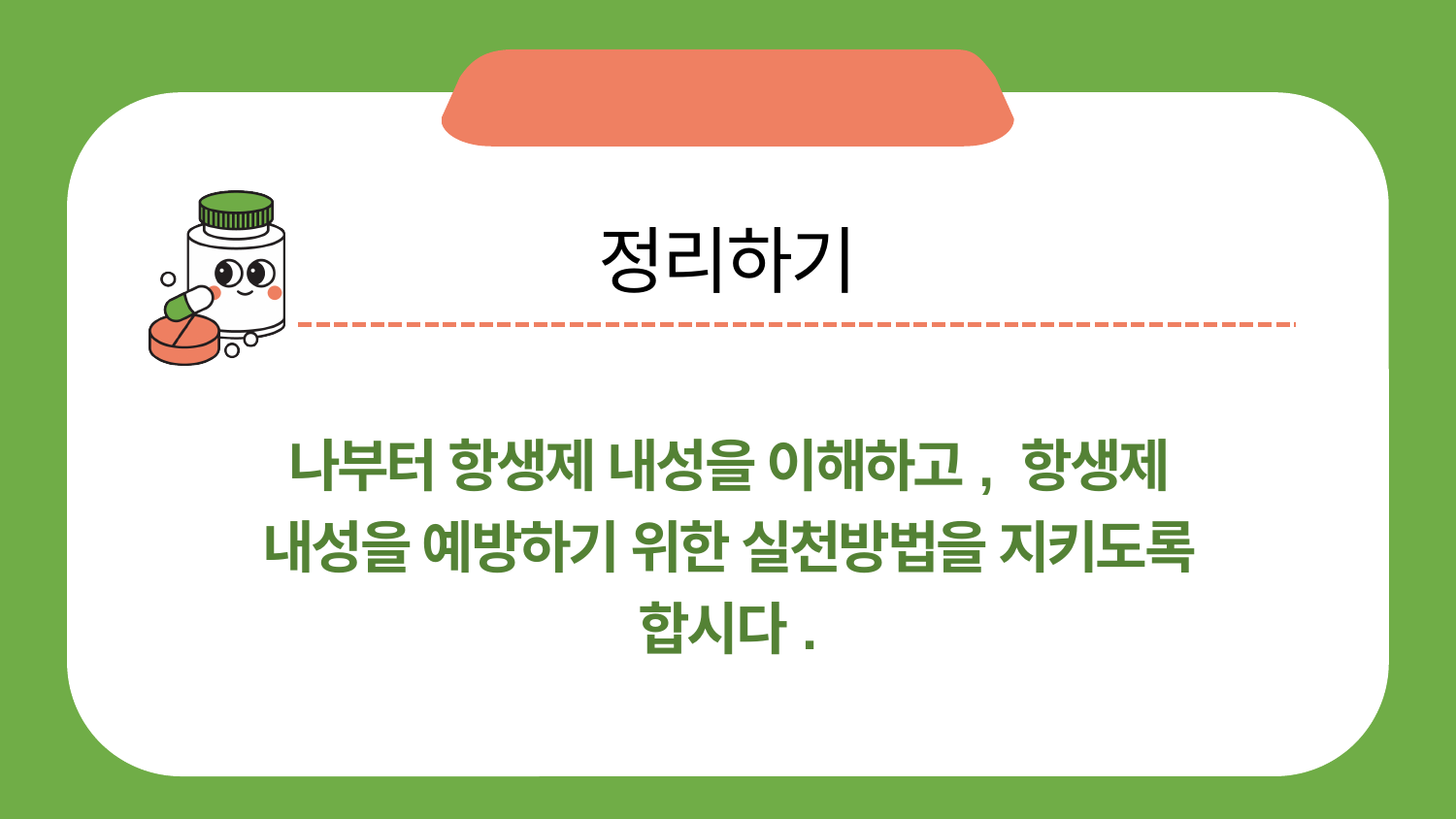

정리하기
나부터 항생제 내성을 이해하고, 항생제 내성을 예방하기 위한 실천방법을 지키도록 합시다.